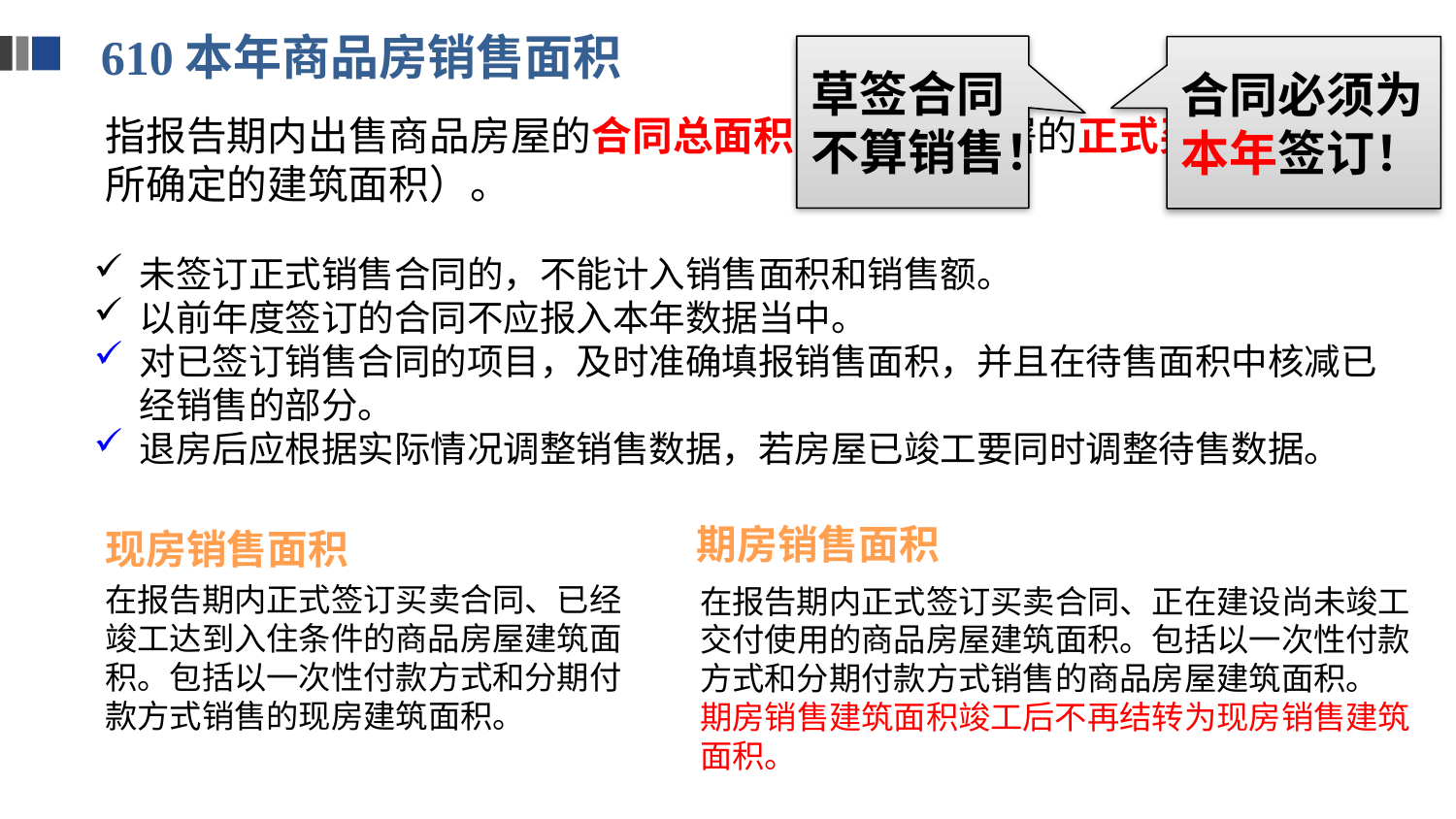

610本年商品房销售面积

草签合同
不算销售！
合同必须为本年签订！
指报告期内出售商品房屋的合同总面积（即双方签署的正式买卖合同中所确定的建筑面积）。
未签订正式销售合同的，不能计入销售面积和销售额。
以前年度签订的合同不应报入本年数据当中。
对已签订销售合同的项目，及时准确填报销售面积，并且在待售面积中核减已经销售的部分。
退房后应根据实际情况调整销售数据，若房屋已竣工要同时调整待售数据。
期房销售面积
现房销售面积
在报告期内正式签订买卖合同、已经竣工达到入住条件的商品房屋建筑面积。包括以一次性付款方式和分期付款方式销售的现房建筑面积。
在报告期内正式签订买卖合同、正在建设尚未竣工交付使用的商品房屋建筑面积。包括以一次性付款方式和分期付款方式销售的商品房屋建筑面积。
期房销售建筑面积竣工后不再结转为现房销售建筑面积。